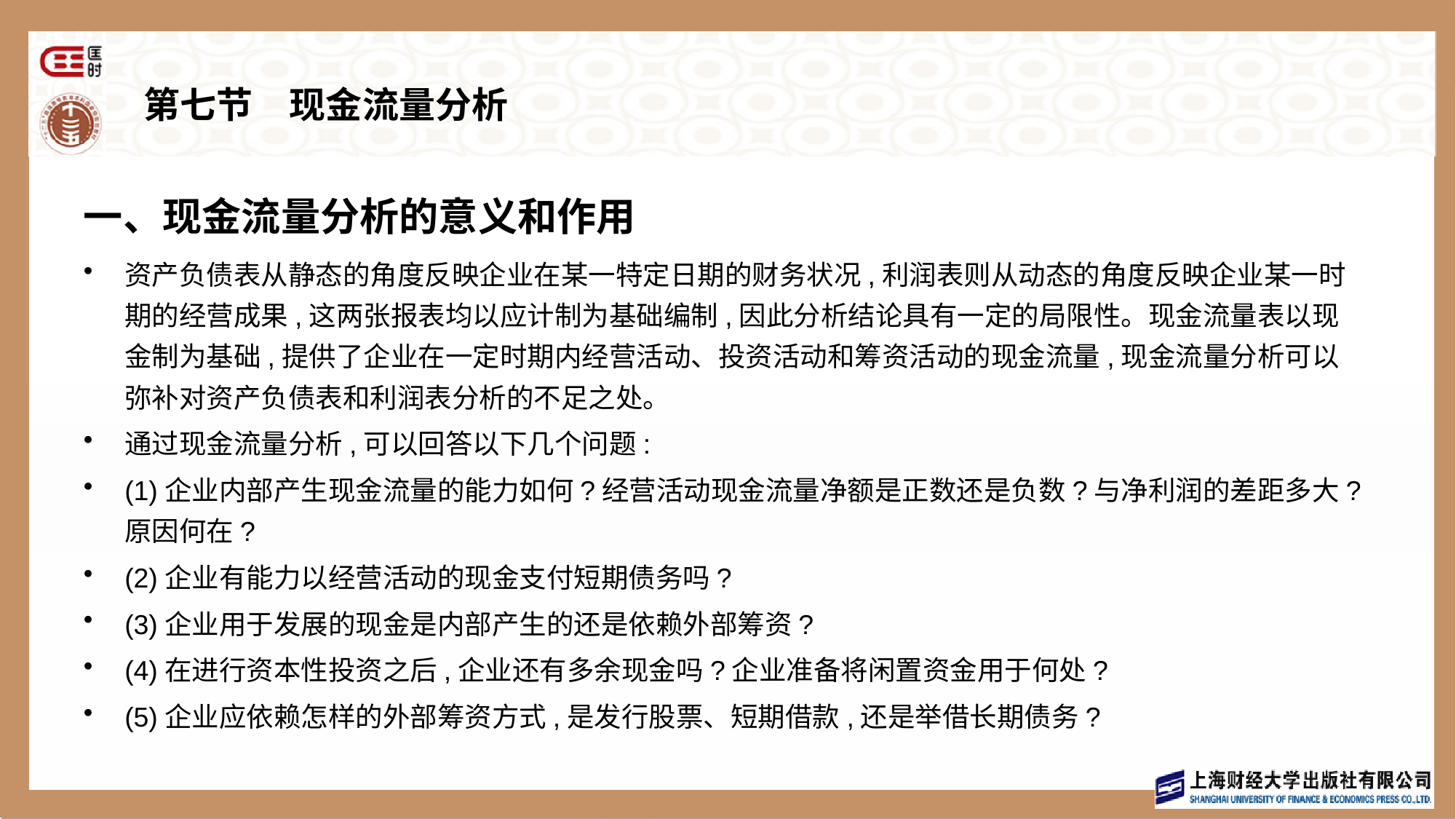

# 第七节　现金流量分析
一、现金流量分析的意义和作用
资产负债表从静态的角度反映企业在某一特定日期的财务状况,利润表则从动态的角度反映企业某一时期的经营成果,这两张报表均以应计制为基础编制,因此分析结论具有一定的局限性。现金流量表以现金制为基础,提供了企业在一定时期内经营活动、投资活动和筹资活动的现金流量,现金流量分析可以弥补对资产负债表和利润表分析的不足之处。
通过现金流量分析,可以回答以下几个问题:
(1)企业内部产生现金流量的能力如何?经营活动现金流量净额是正数还是负数?与净利润的差距多大?原因何在?
(2)企业有能力以经营活动的现金支付短期债务吗?
(3)企业用于发展的现金是内部产生的还是依赖外部筹资?
(4)在进行资本性投资之后,企业还有多余现金吗?企业准备将闲置资金用于何处?
(5)企业应依赖怎样的外部筹资方式,是发行股票、短期借款,还是举借长期债务?